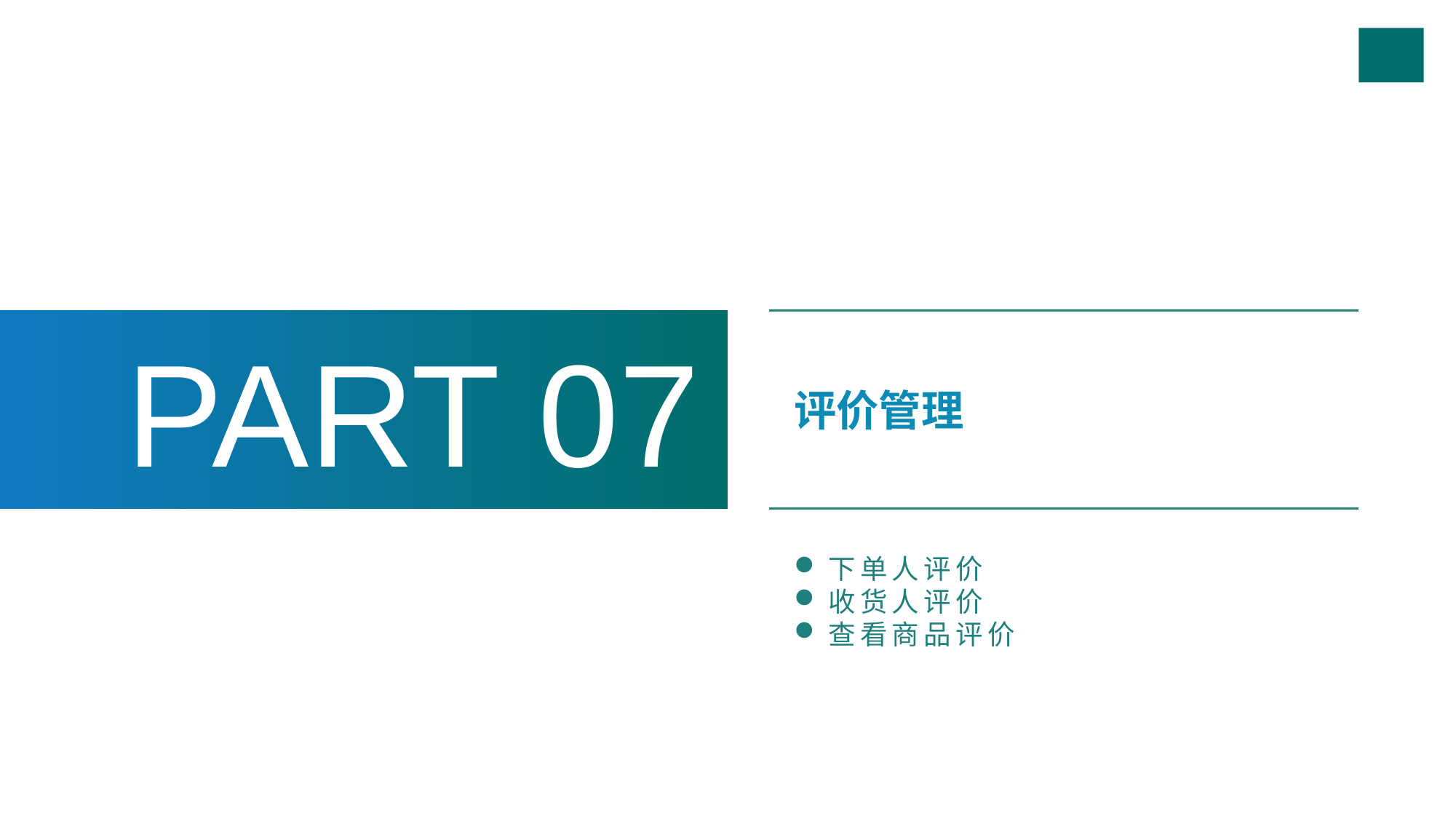

PART 07
评价管理
下单人评价
收货人评价
查看商品评价

55